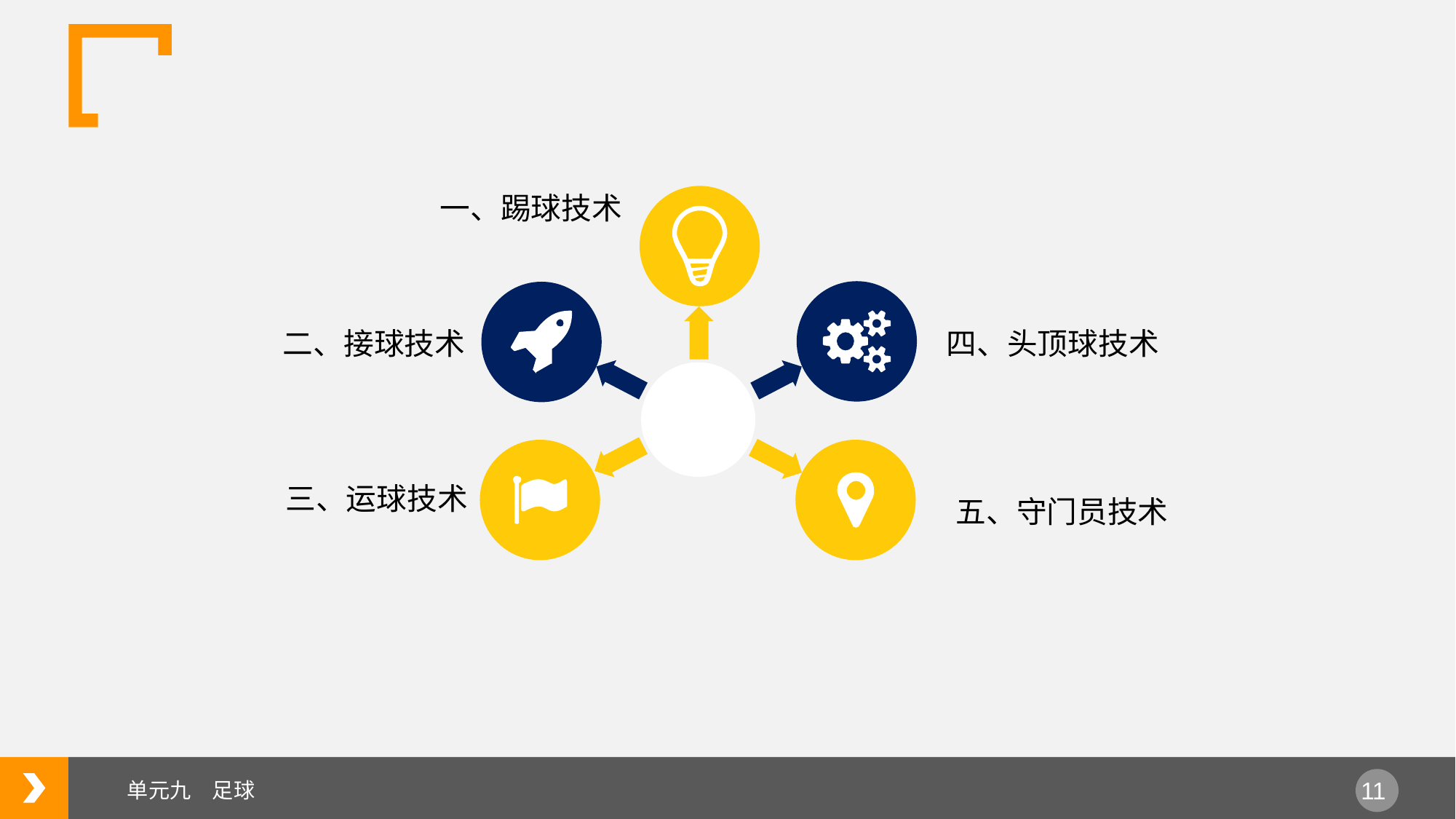

一、踢球技术

二、接球技术
四、头顶球技术

三、运球技术
五、守门员技术
单元九　足球